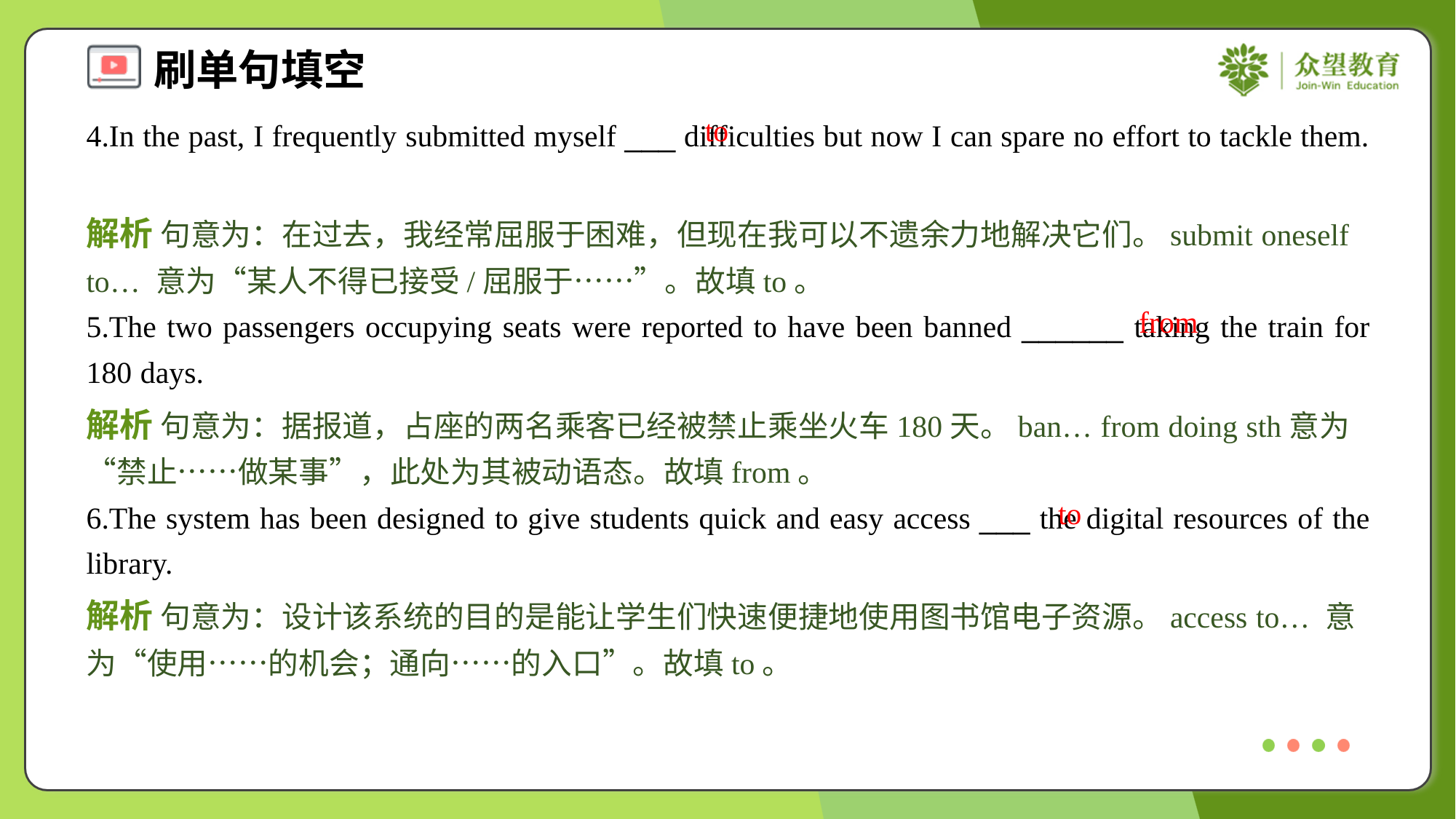

to
4.In the past, I frequently submitted myself ___ difficulties but now I can spare no effort to tackle them.
解析 句意为：在过去，我经常屈服于困难，但现在我可以不遗余力地解决它们。submit oneself to… 意为“某人不得已接受/屈服于……”。故填to。
from
5.The two passengers occupying seats were reported to have been banned ______ taking the train for 180 days.
解析 句意为：据报道，占座的两名乘客已经被禁止乘坐火车180天。ban… from doing sth意为“禁止……做某事”，此处为其被动语态。故填from。
to
6.The system has been designed to give students quick and easy access ___ the digital resources of the library.
解析 句意为：设计该系统的目的是能让学生们快速便捷地使用图书馆电子资源。access to… 意为“使用……的机会；通向……的入口”。故填to。